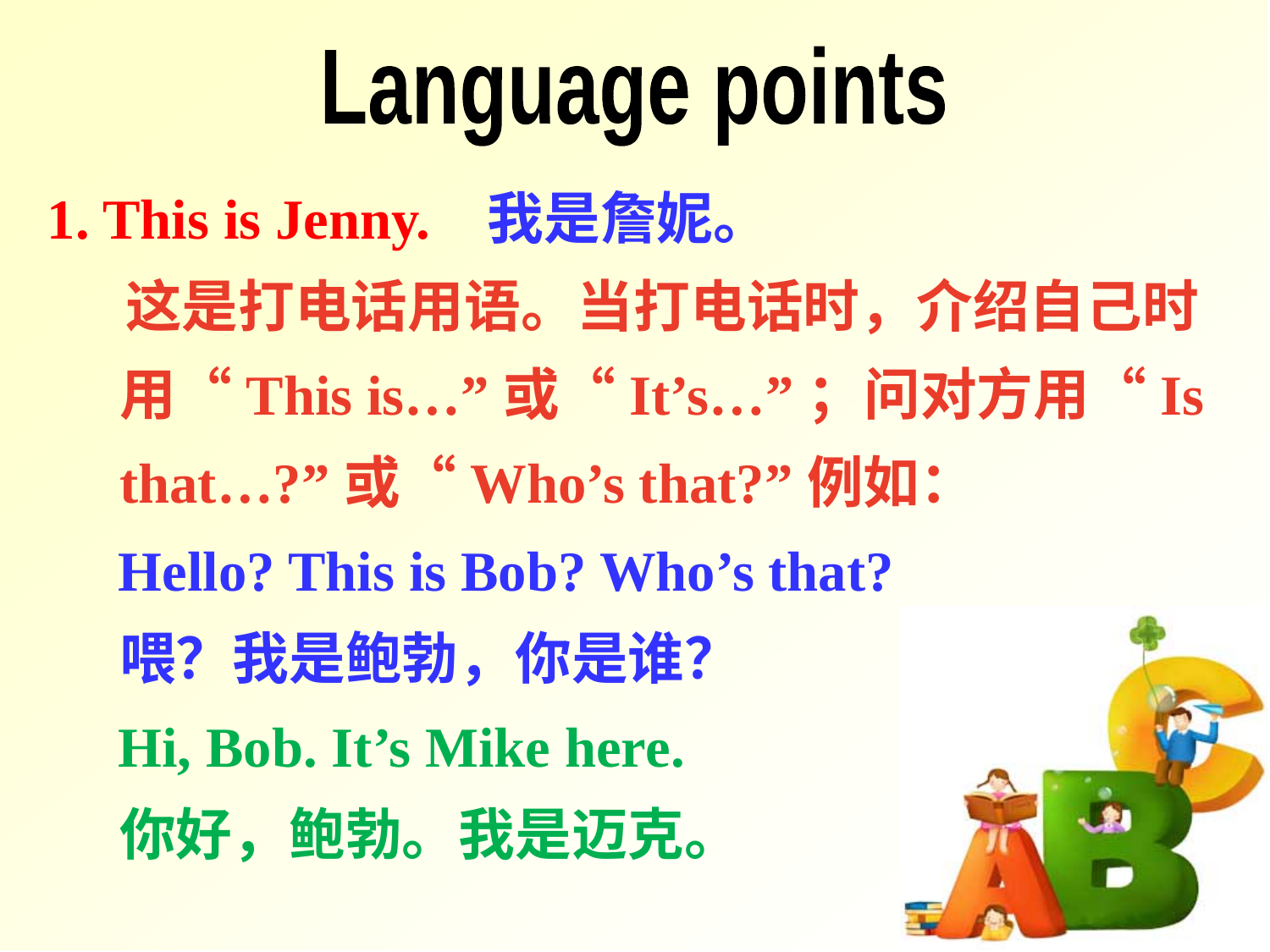

Language points
1. This is Jenny.   我是詹妮。
     这是打电话用语。当打电话时，介绍自己时用“This is…”或“It’s…”；问对方用“Is that…?”或“Who’s that?”例如：
     Hello? This is Bob? Who’s that?
喂？我是鲍勃，你是谁？
     Hi, Bob. It’s Mike here.
你好，鲍勃。我是迈克。